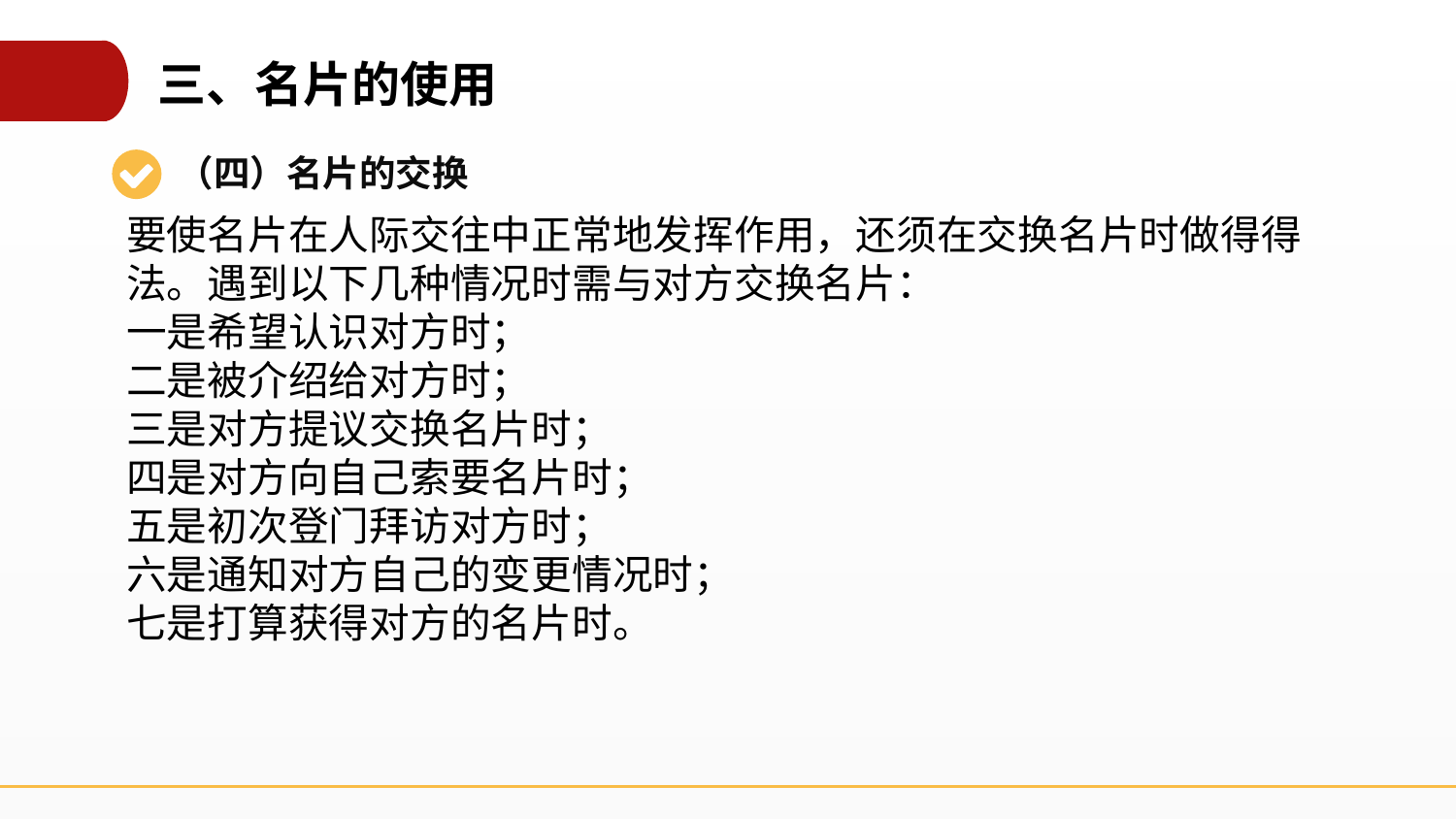

三、名片的使用

（四）名片的交换
要使名片在人际交往中正常地发挥作用，还须在交换名片时做得得法。遇到以下几种情况时需与对方交换名片：
一是希望认识对方时；
二是被介绍给对方时；
三是对方提议交换名片时；
四是对方向自己索要名片时；
五是初次登门拜访对方时；
六是通知对方自己的变更情况时；
七是打算获得对方的名片时。